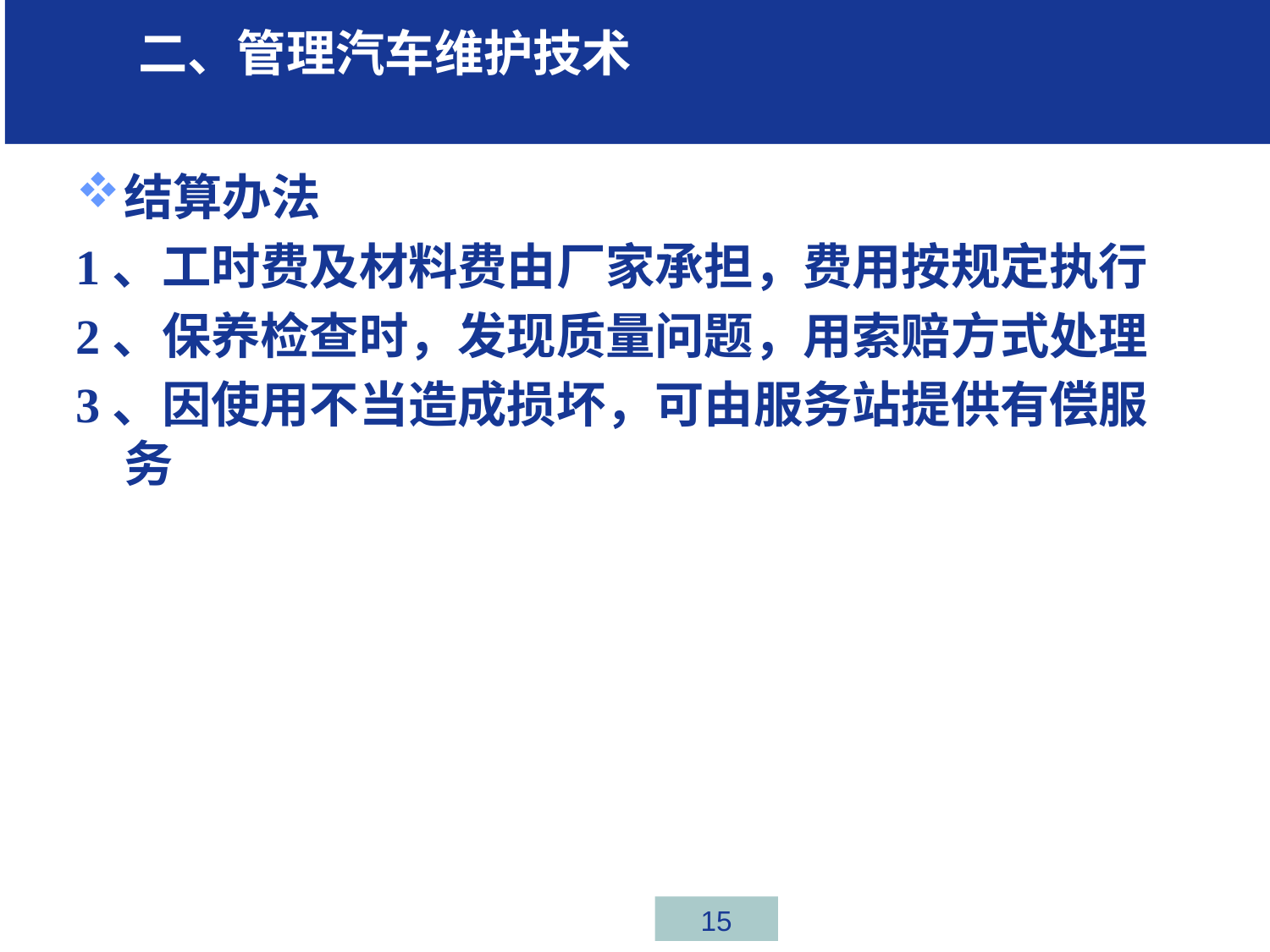

学习  二、管理汽车维护技术任务一、汽车行业介绍
结算办法
1、工时费及材料费由厂家承担，费用按规定执行
2、保养检查时，发现质量问题，用索赔方式处理
3、因使用不当造成损坏，可由服务站提供有偿服务

15